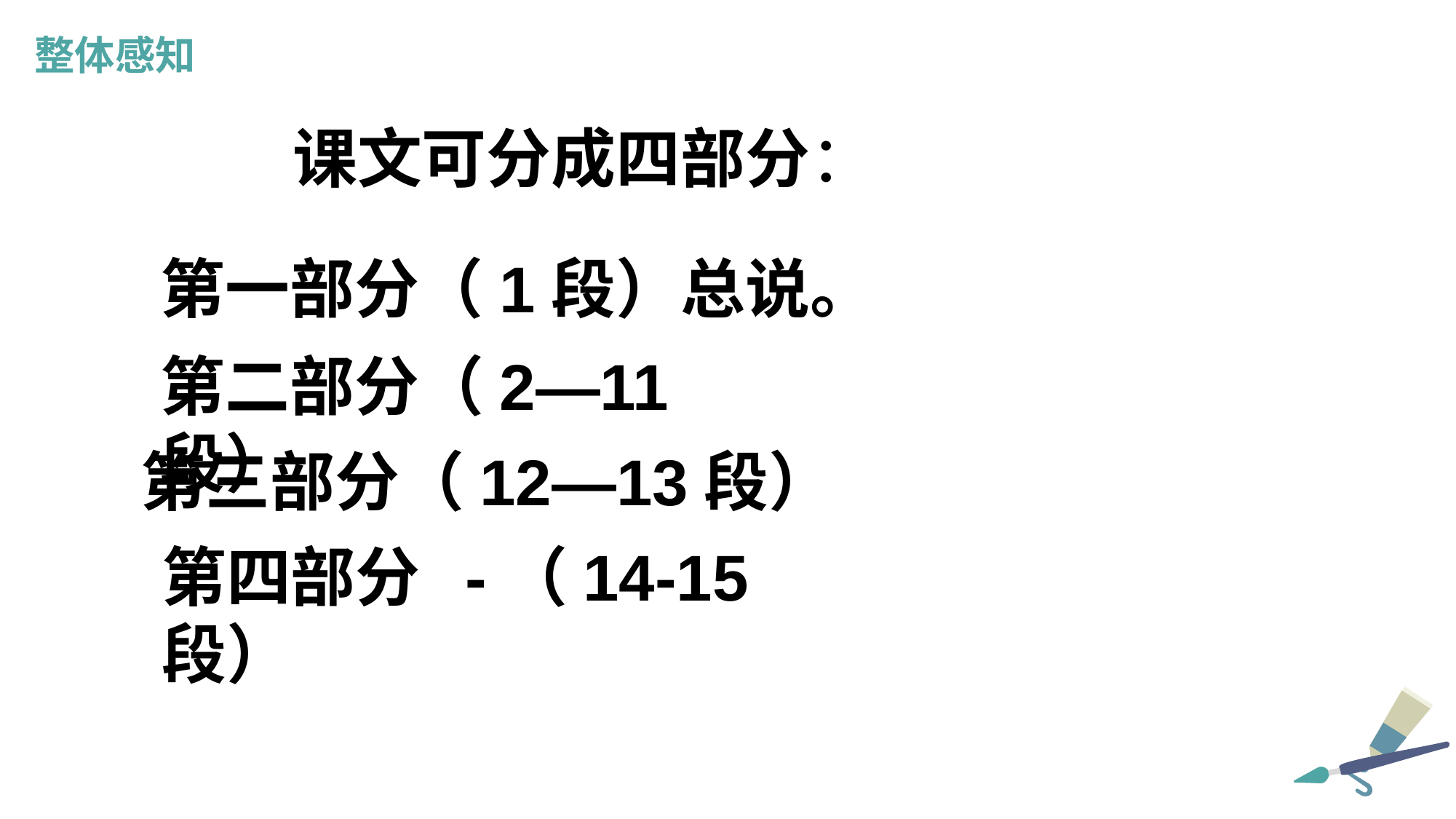

整体感知
课文可分成四部分：
第一部分（1段）总说。
第二部分（2—11段）
第三部分（12—13段）
第四部分  -（14-15段）